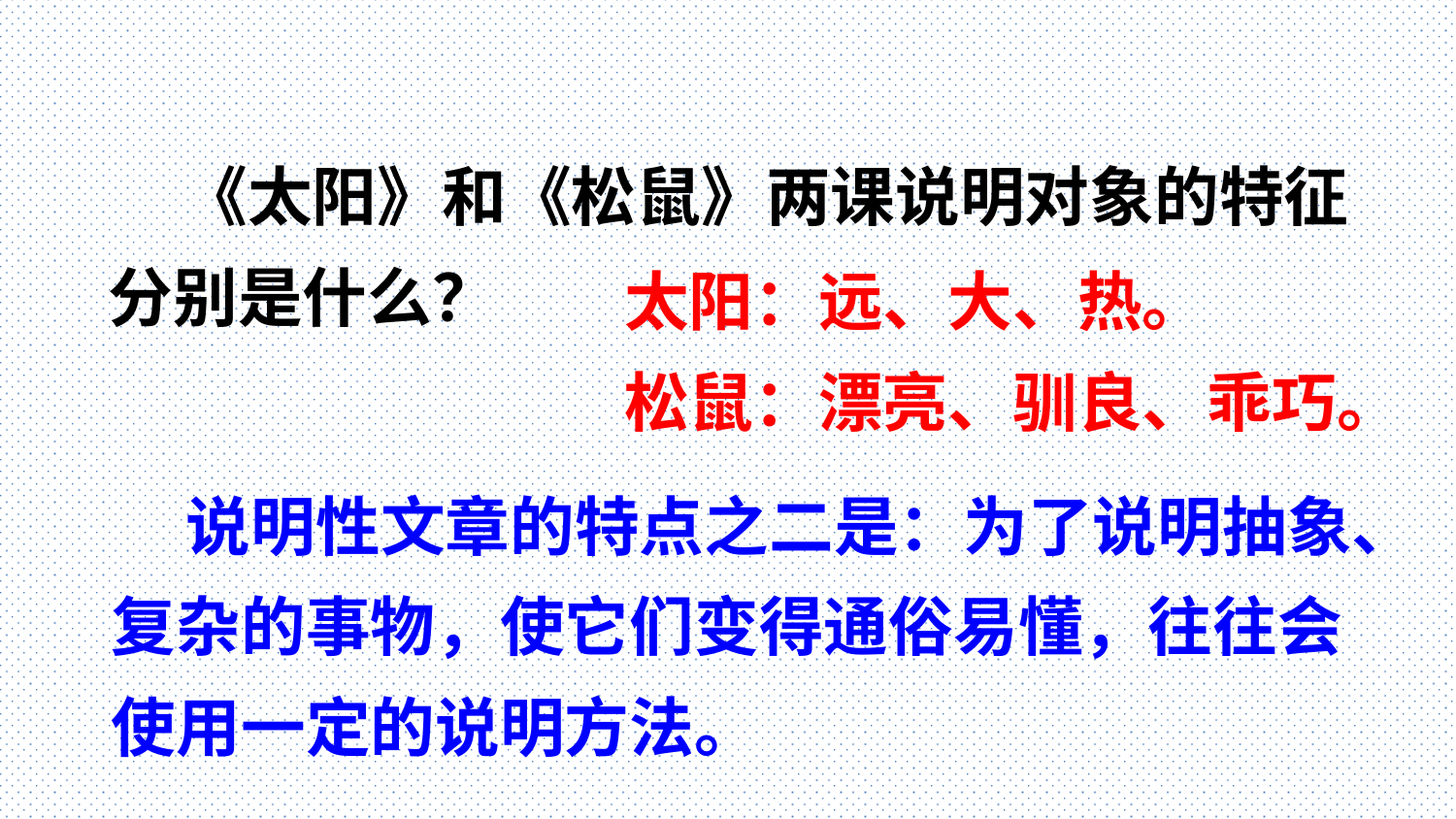

《太阳》和《松鼠》两课说明对象的特征分别是什么？
太阳：远、大、热。
松鼠：漂亮、驯良、乖巧。
    说明性文章的特点之二是：为了说明抽象、复杂的事物，使它们变得通俗易懂，往往会使用一定的说明方法。